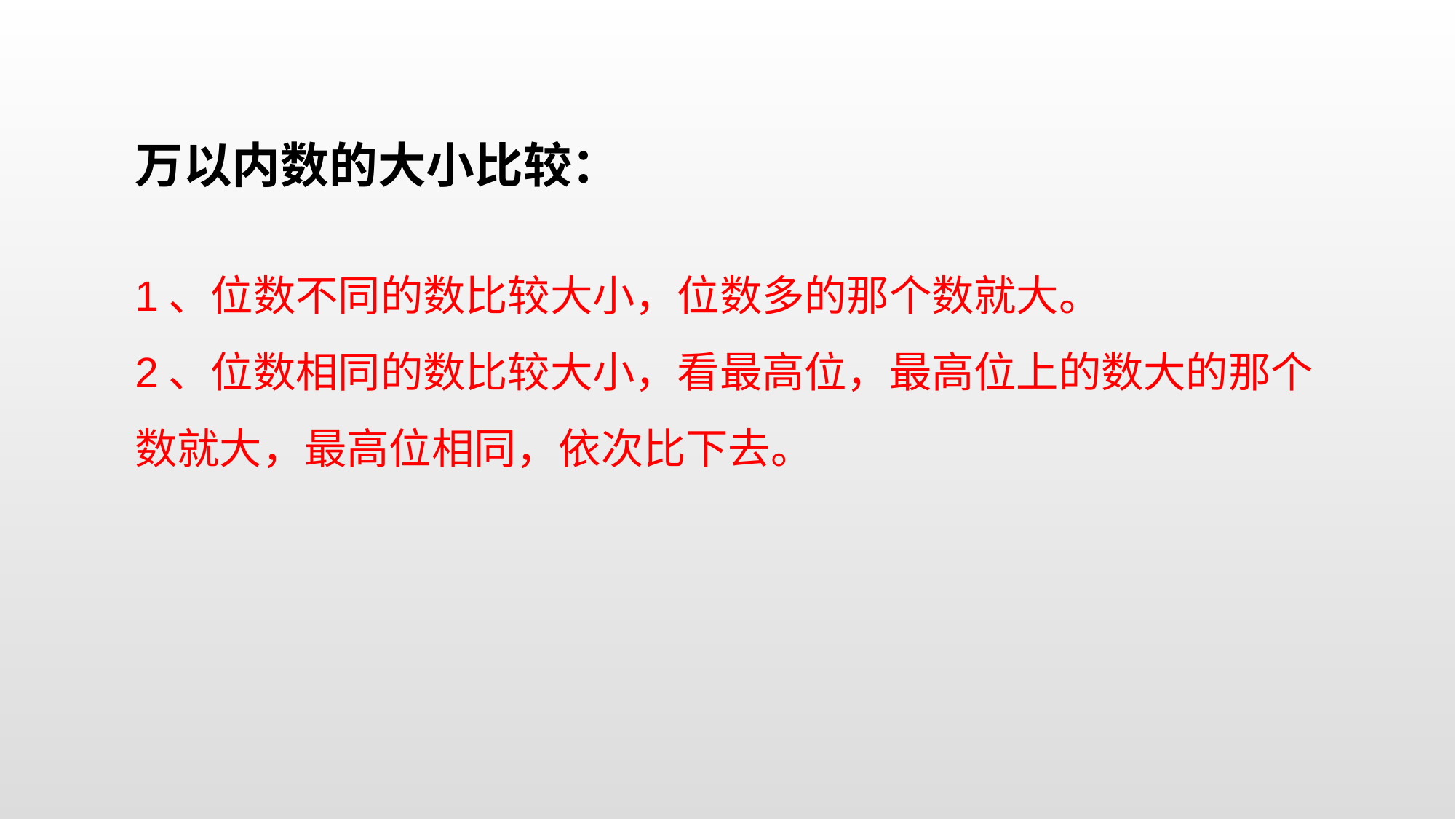

万以内数的大小比较：

1、位数不同的数比较大小，位数多的那个数就大。
2、位数相同的数比较大小，看最高位，最高位上的数大的那个数就大，最高位相同，依次比下去。